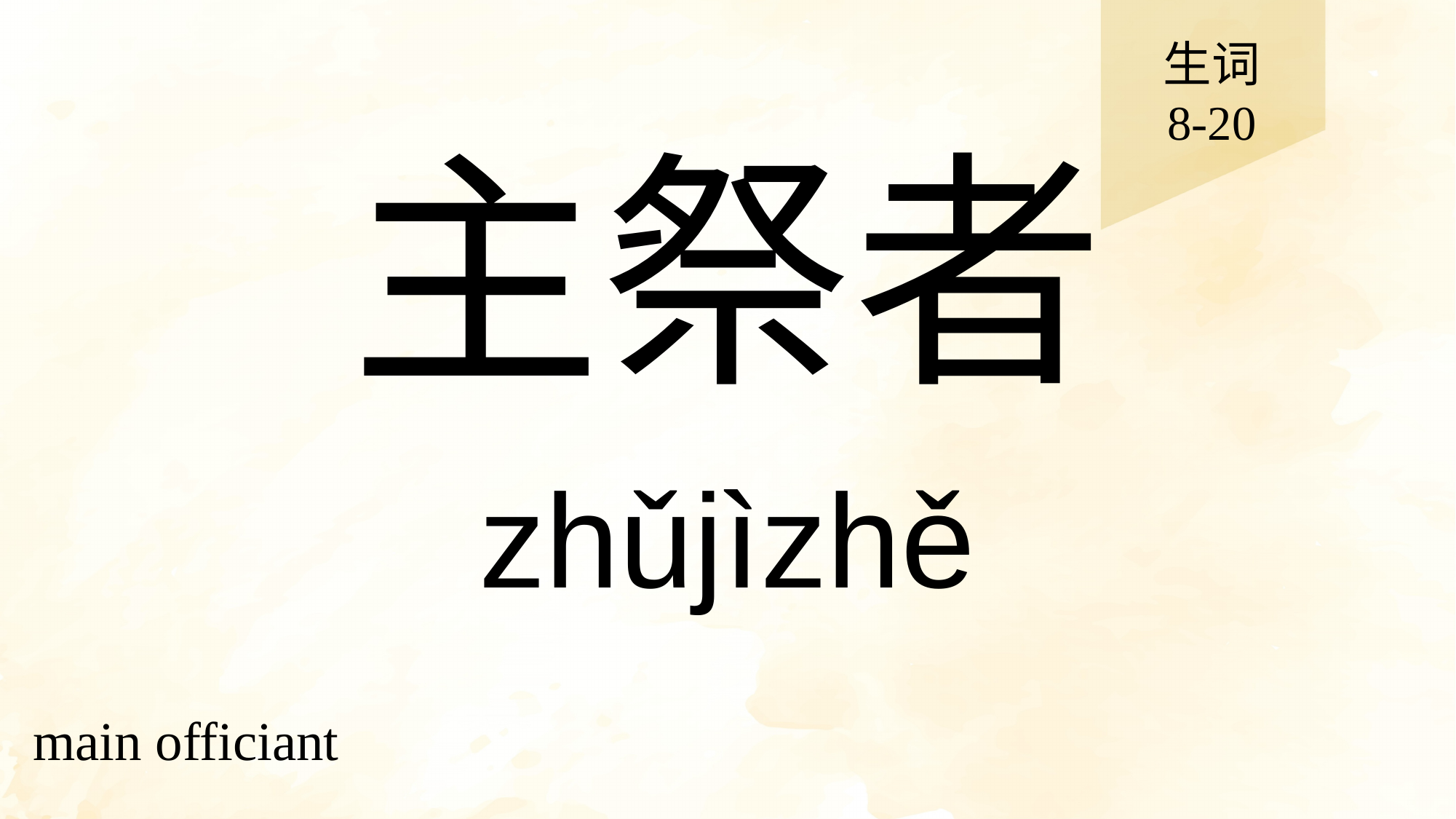

生词
8-20
# 主祭者
zhǔjìzhě
main officiant